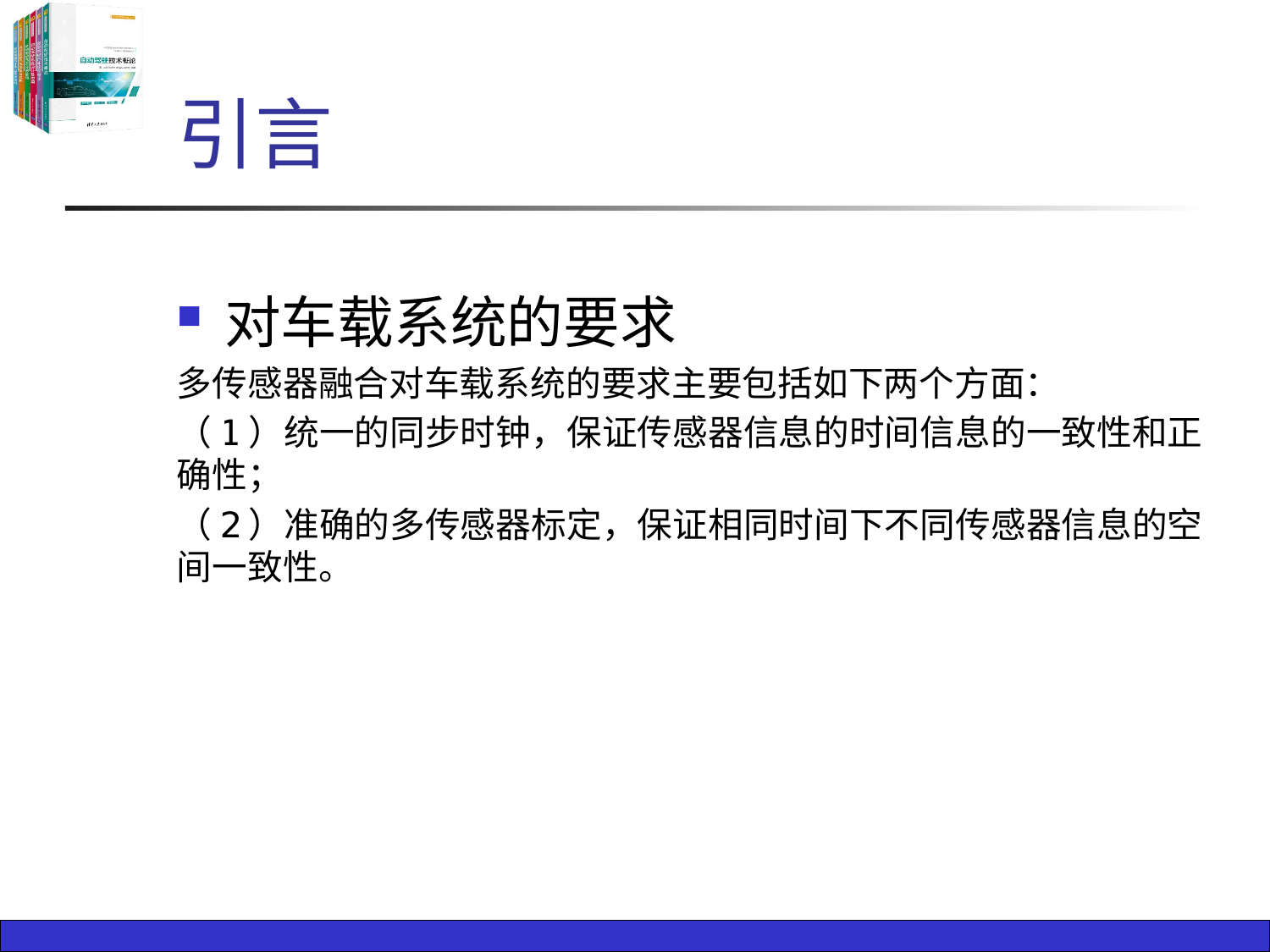

# 引言
对车载系统的要求
多传感器融合对车载系统的要求主要包括如下两个方面：
（1）统一的同步时钟，保证传感器信息的时间信息的一致性和正确性；
（2）准确的多传感器标定，保证相同时间下不同传感器信息的空间一致性。